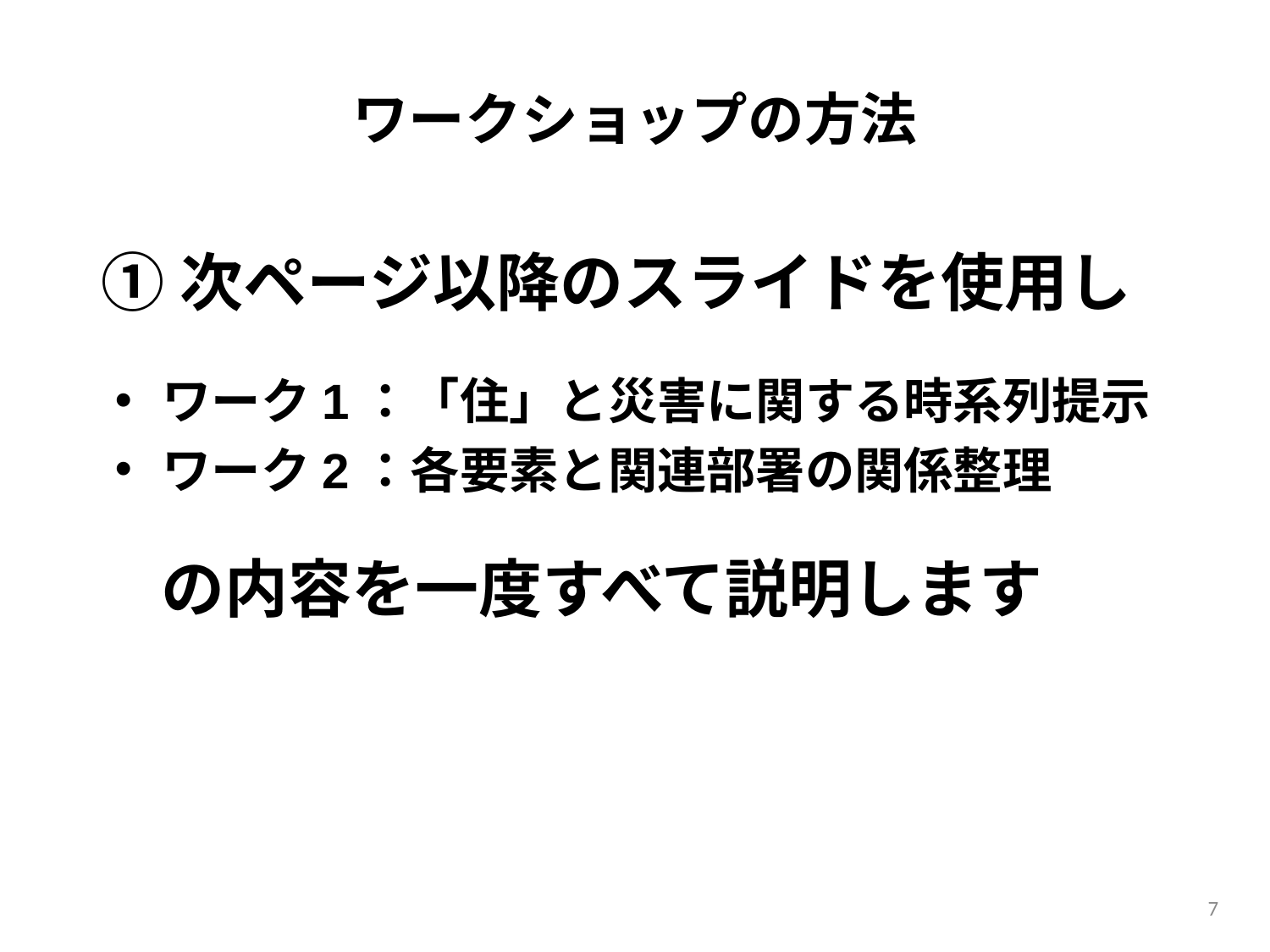

# ワークショップの方法
①次ページ以降のスライドを使用し
ワーク1：「住」と災害に関する時系列提示
ワーク2：各要素と関連部署の関係整理

の内容を一度すべて説明します
7